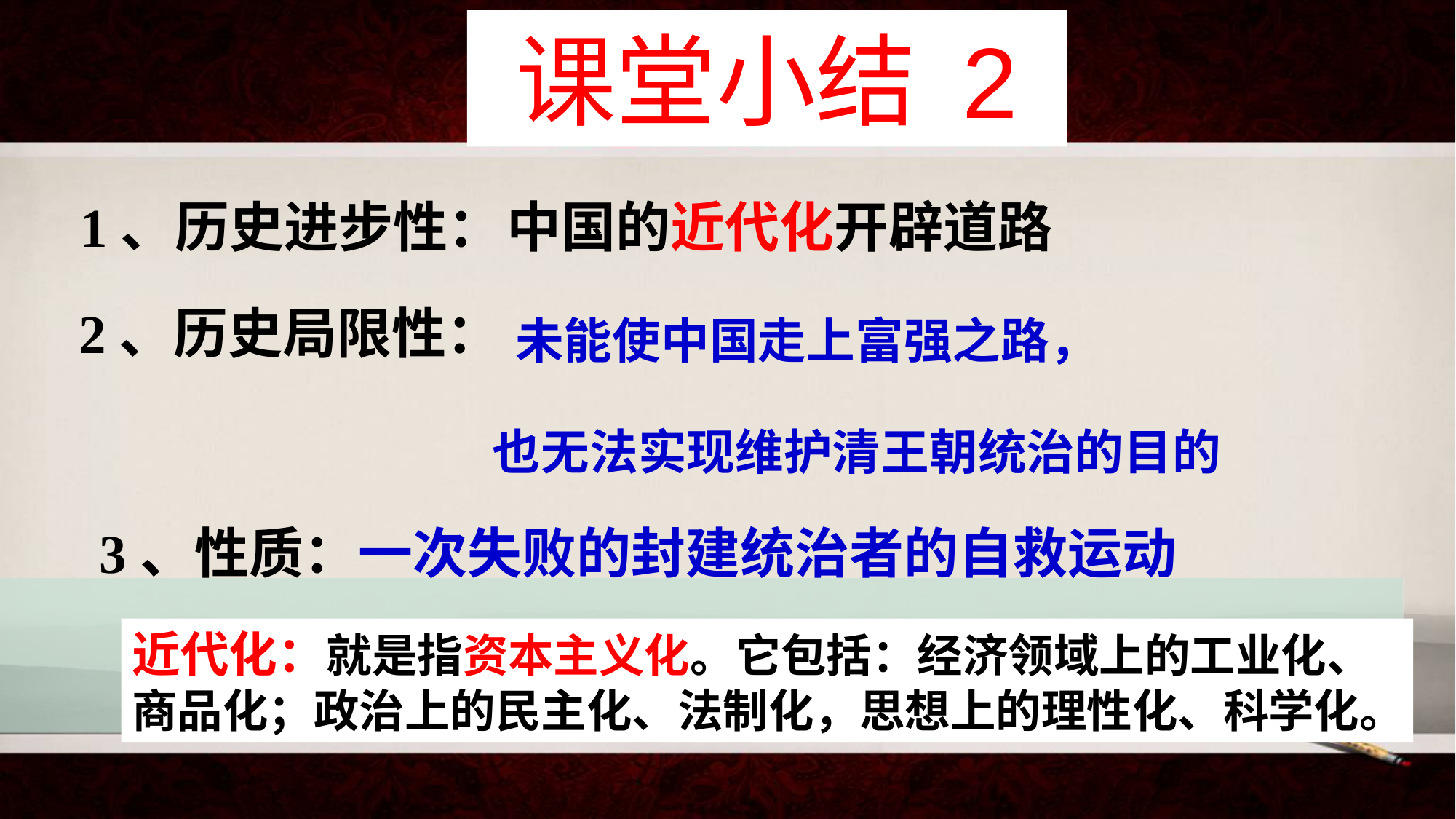

# 课堂小结 2
1、历史进步性：
中国的近代化开辟道路
 未能使中国走上富强之路，
也无法实现维护清王朝统治的目的
2、历史局限性：
3、性质：一次失败的封建统治者的自救运动
近代化：就是指资本主义化。它包括：经济领域上的工业化、商品化；政治上的民主化、法制化，思想上的理性化、科学化。